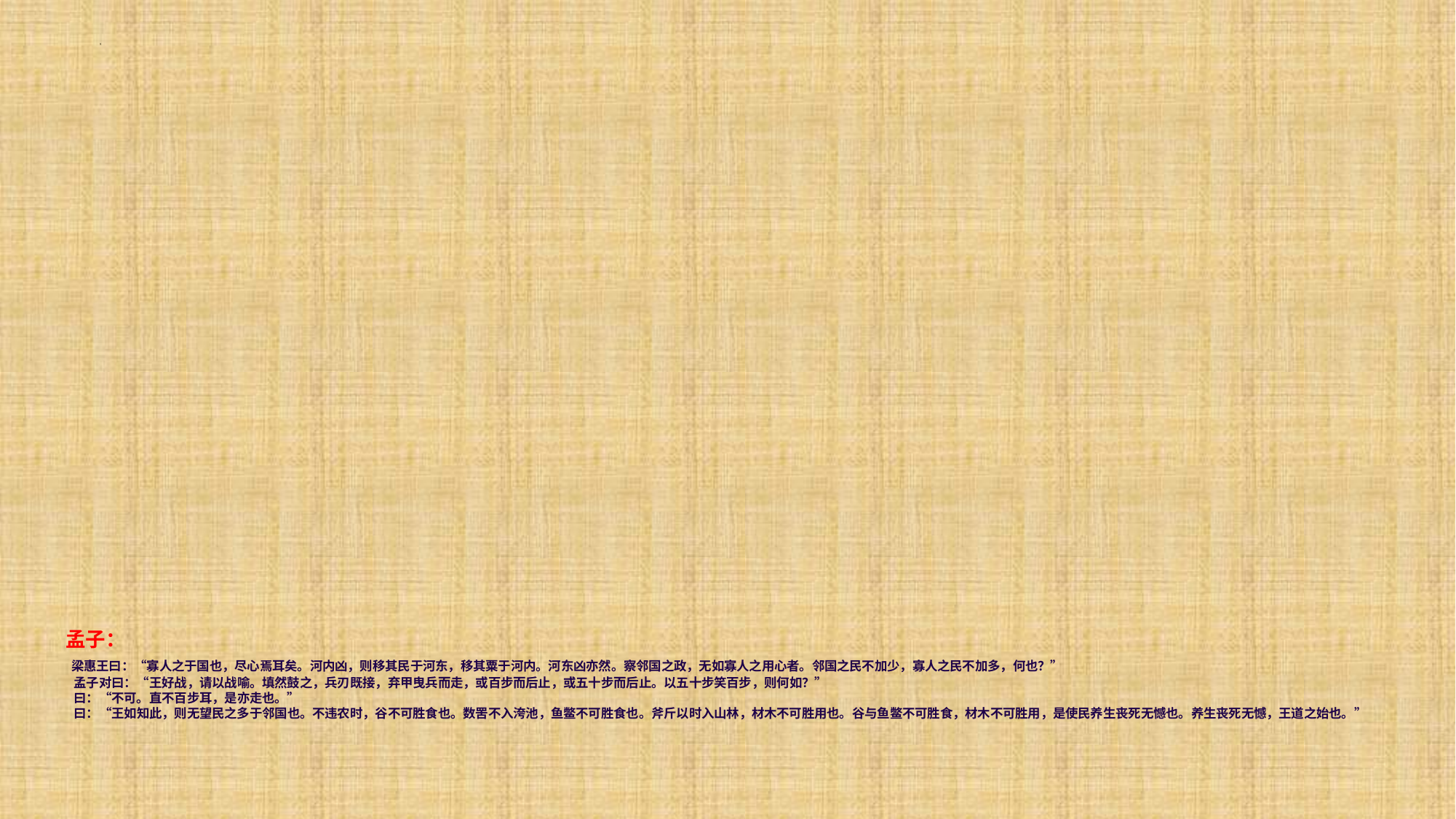

# 孟子： 梁惠王曰：“寡人之于国也，尽心焉耳矣。河内凶，则移其民于河东，移其粟于河内。河东凶亦然。察邻国之政，无如寡人之用心者。邻国之民不加少，寡人之民不加多，何也？” 孟子对曰：“王好战，请以战喻。填然鼓之，兵刃既接，弃甲曳兵而走，或百步而后止，或五十步而后止。以五十步笑百步，则何如？” 曰：“不可。直不百步耳，是亦走也。” 曰：“王如知此，则无望民之多于邻国也。不违农时，谷不可胜食也。数罟不入洿池，鱼鳖不可胜食也。斧斤以时入山林，材木不可胜用也。谷与鱼鳖不可胜食，材木不可胜用，是使民养生丧死无憾也。养生丧死无憾，王道之始也。”